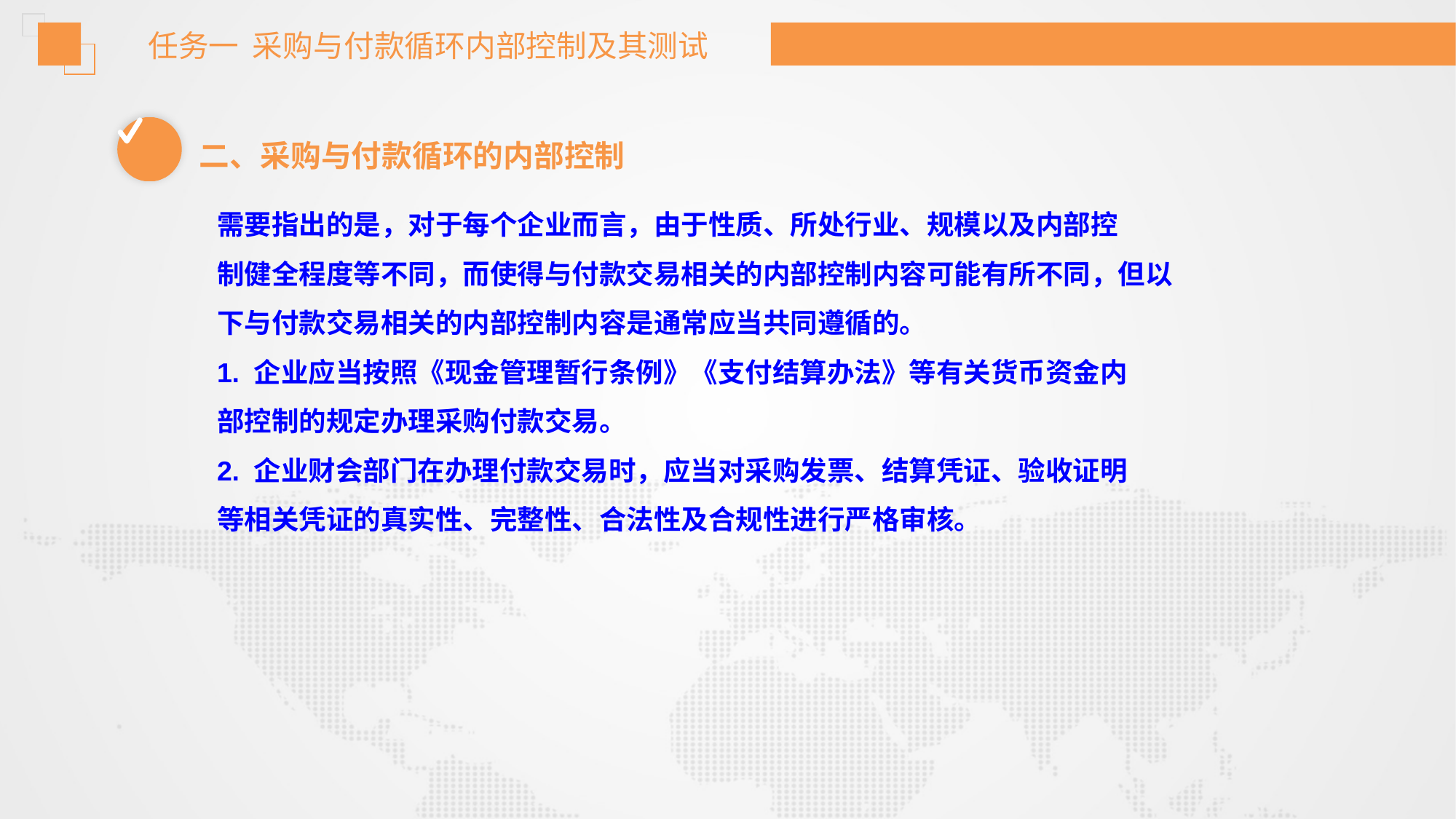

任务一  采购与付款循环内部控制及其测试

二、采购与付款循环的内部控制
需要指出的是，对于每个企业而言，由于性质、所处行业、规模以及内部控
制健全程度等不同，而使得与付款交易相关的内部控制内容可能有所不同，但以
下与付款交易相关的内部控制内容是通常应当共同遵循的。
1. 企业应当按照《现金管理暂行条例》《支付结算办法》等有关货币资金内
部控制的规定办理采购付款交易。
2. 企业财会部门在办理付款交易时，应当对采购发票、结算凭证、验收证明
等相关凭证的真实性、完整性、合法性及合规性进行严格审核。